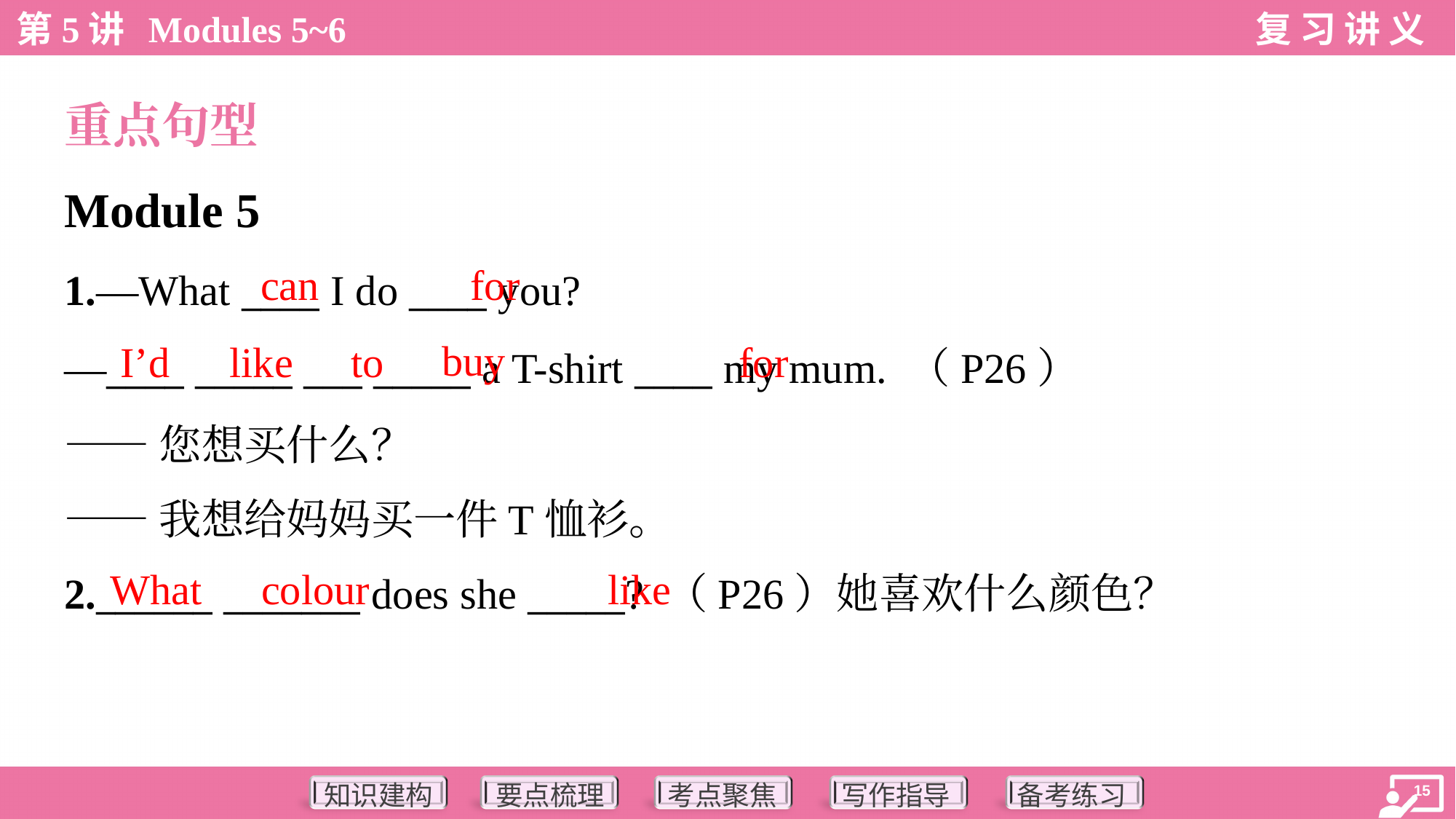

重点句型
Module 5
can
for
1.—What ____ I do ____ you?
—____ _____ ___ _____ a T-shirt ____ my mum. （P26）
——您想买什么？
——我想给妈妈买一件T恤衫。
buy
I’d
like
to
for
What
colour
like
2.______ _______ does she _____? （P26）她喜欢什么颜色？